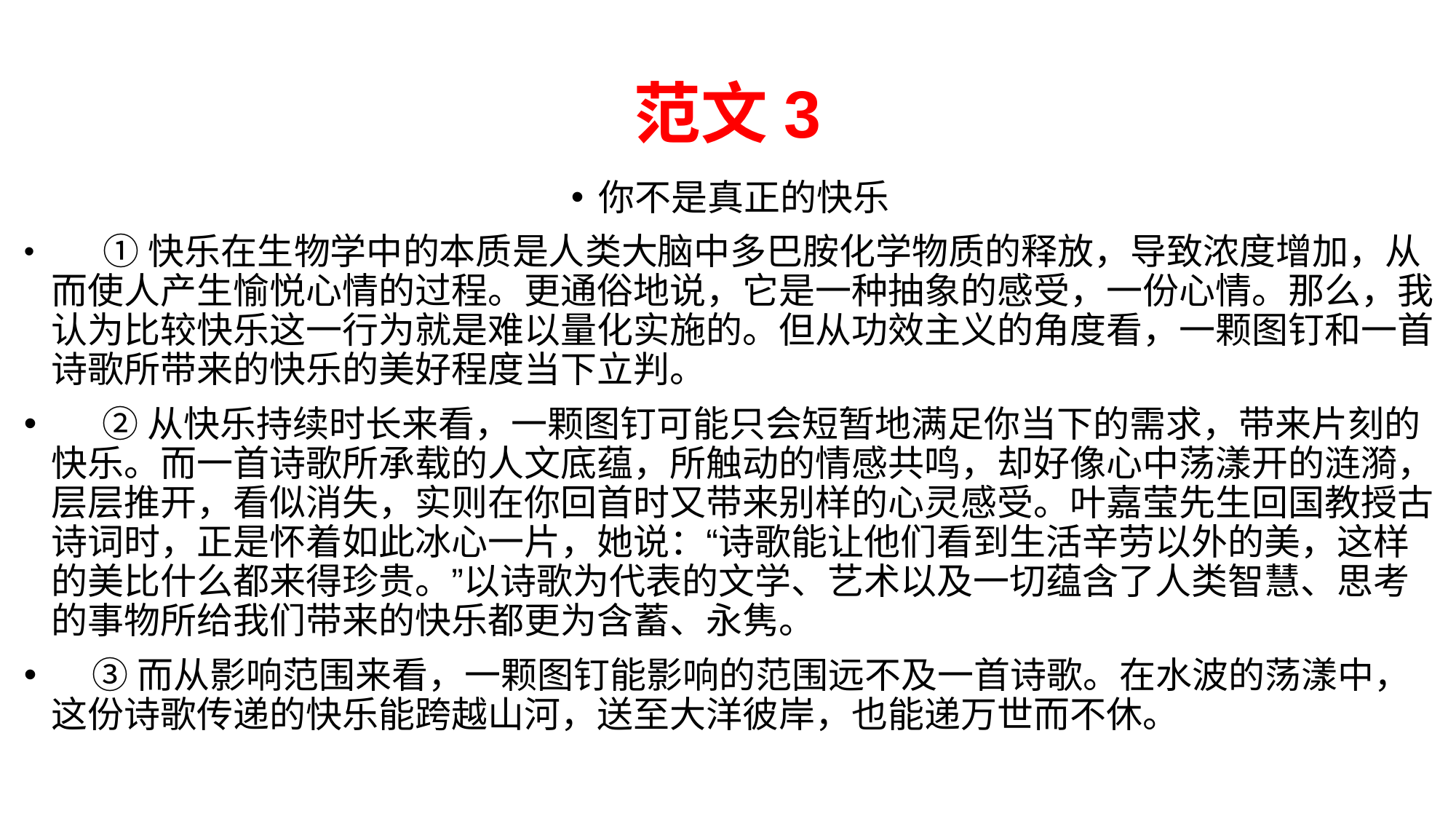

# 范文3
你不是真正的快乐
      ①快乐在生物学中的本质是人类大脑中多巴胺化学物质的释放，导致浓度增加，从而使人产生愉悦心情的过程。更通俗地说，它是一种抽象的感受，一份心情。那么，我认为比较快乐这一行为就是难以量化实施的。但从功效主义的角度看，一颗图钉和一首诗歌所带来的快乐的美好程度当下立判。
     ②从快乐持续时长来看，一颗图钉可能只会短暂地满足你当下的需求，带来片刻的快乐。而一首诗歌所承载的人文底蕴，所触动的情感共鸣，却好像心中荡漾开的涟漪，层层推开，看似消失，实则在你回首时又带来别样的心灵感受。叶嘉莹先生回国教授古诗词时，正是怀着如此冰心一片，她说：“诗歌能让他们看到生活辛劳以外的美，这样的美比什么都来得珍贵。”以诗歌为代表的文学、艺术以及一切蕴含了人类智慧、思考的事物所给我们带来的快乐都更为含蓄、永隽。
    ③而从影响范围来看，一颗图钉能影响的范围远不及一首诗歌。在水波的荡漾中，这份诗歌传递的快乐能跨越山河，送至大洋彼岸，也能递万世而不休。